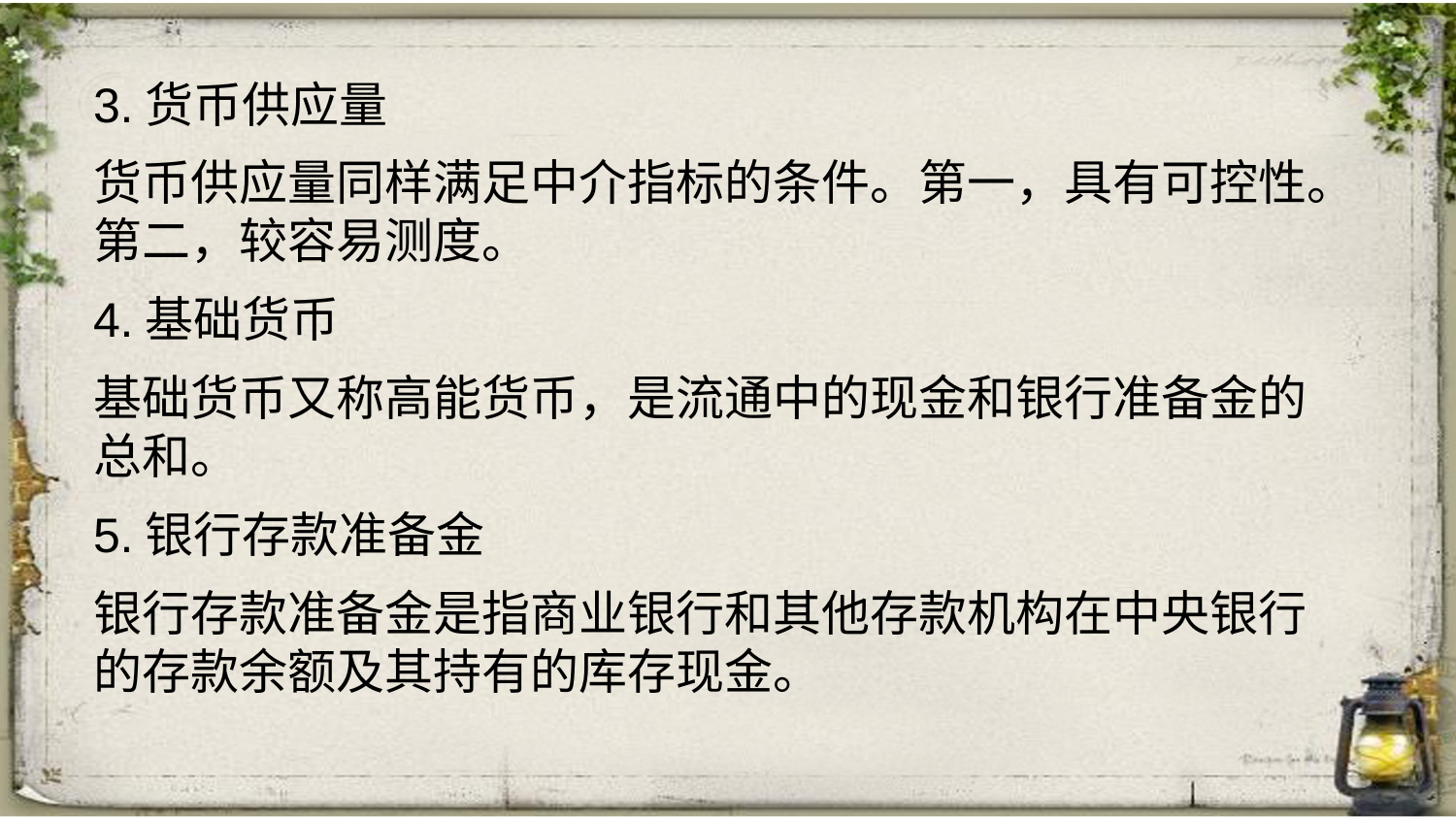

3.货币供应量
货币供应量同样满足中介指标的条件。第一，具有可控性。第二，较容易测度。
4.基础货币
基础货币又称高能货币，是流通中的现金和银行准备金的总和。
5.银行存款准备金
银行存款准备金是指商业银行和其他存款机构在中央银行的存款余额及其持有的库存现金。